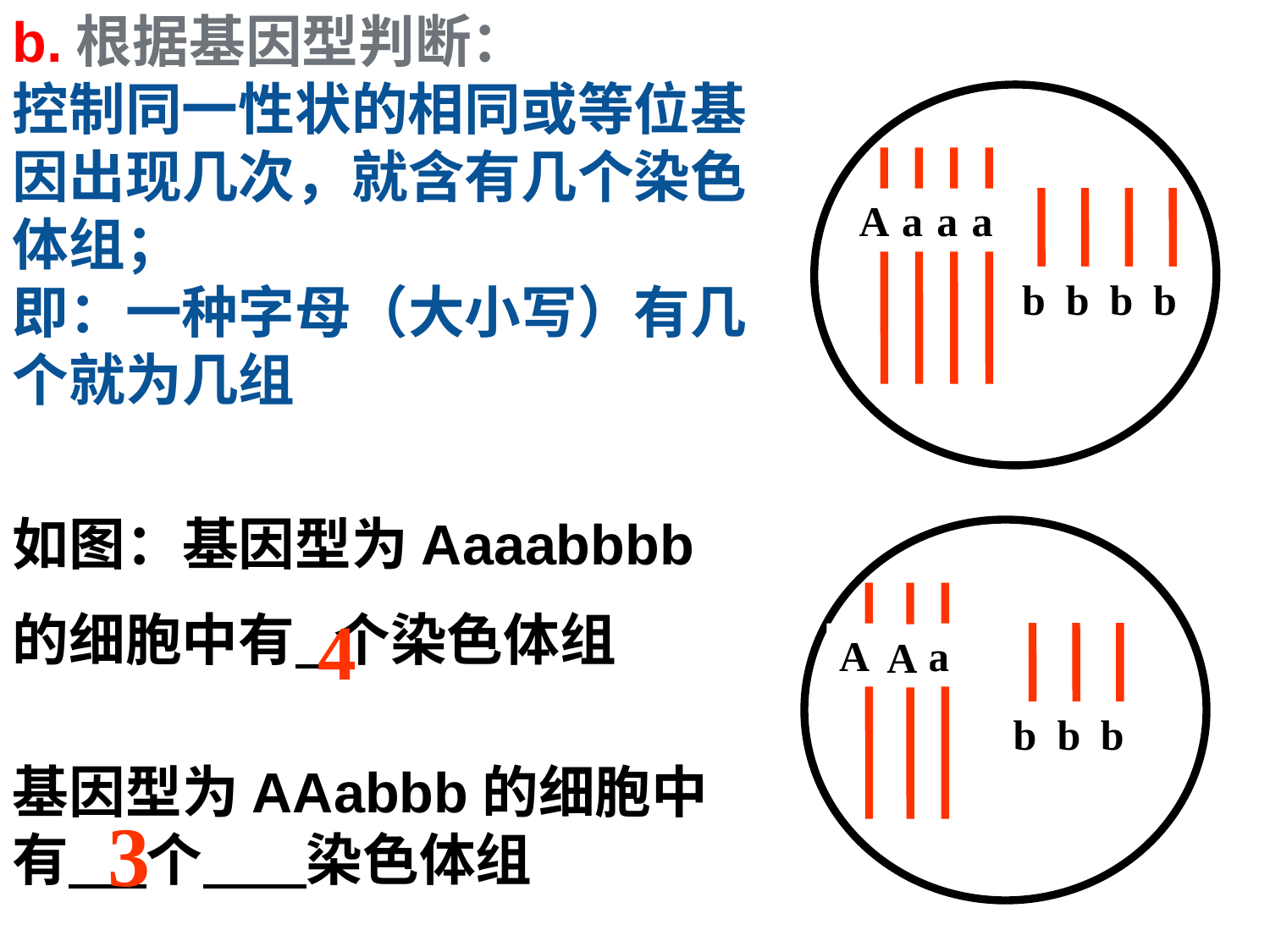

b.根据基因型判断：
控制同一性状的相同或等位基因出现几次，就含有几个染色体组；
即：一种字母（大小写）有几个就为几组

A
a
a
a
b
b
b
b

A
a
A
b
b
b

如图：基因型为Aaaabbbb
的细胞中有   个染色体组

基因型为AAabbb的细胞中有      个        染色体组
4
3